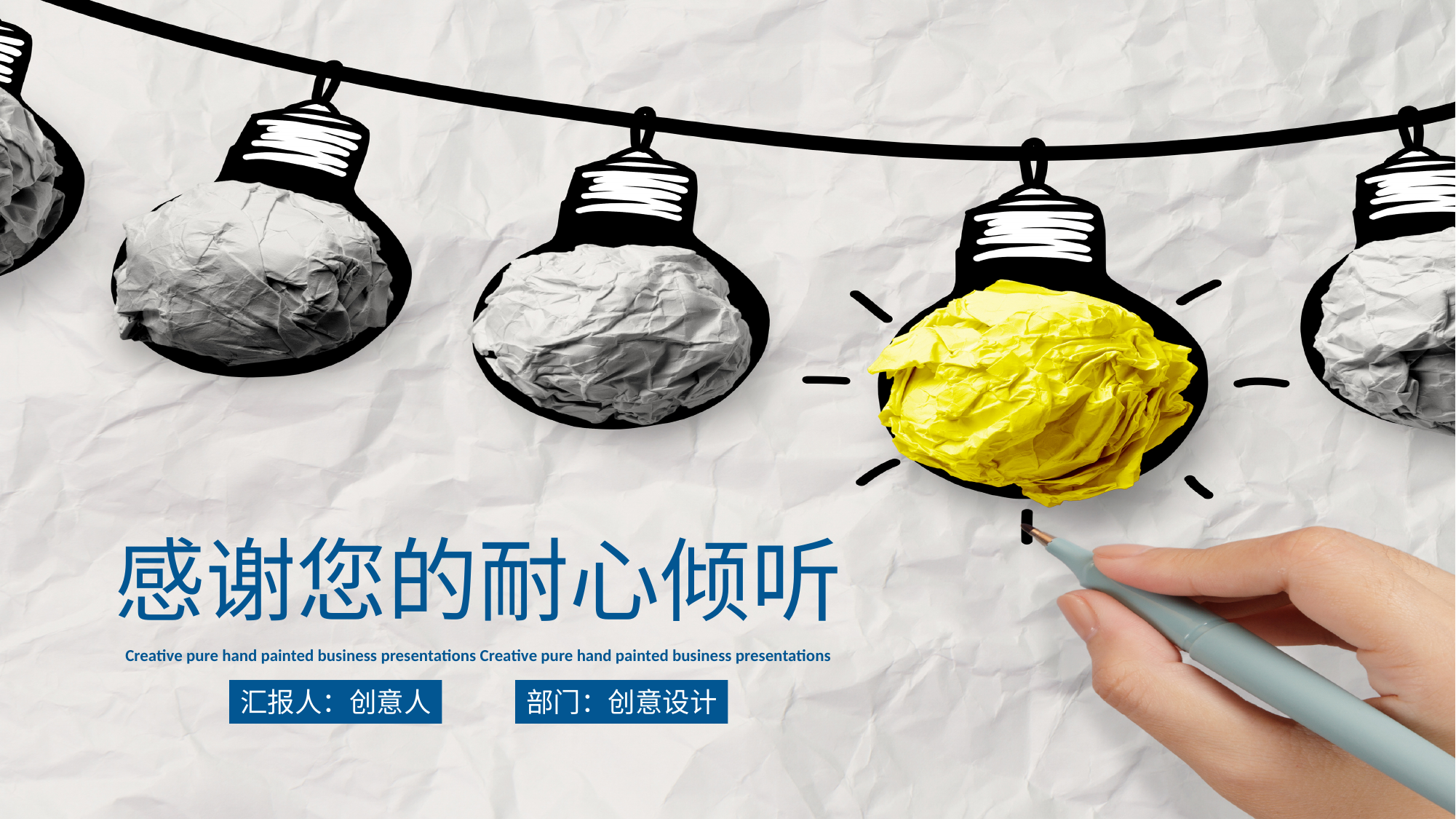

感谢您的耐心倾听
Creative pure hand painted business presentations Creative pure hand painted business presentations

汇报人：创意人
部门：创意设计